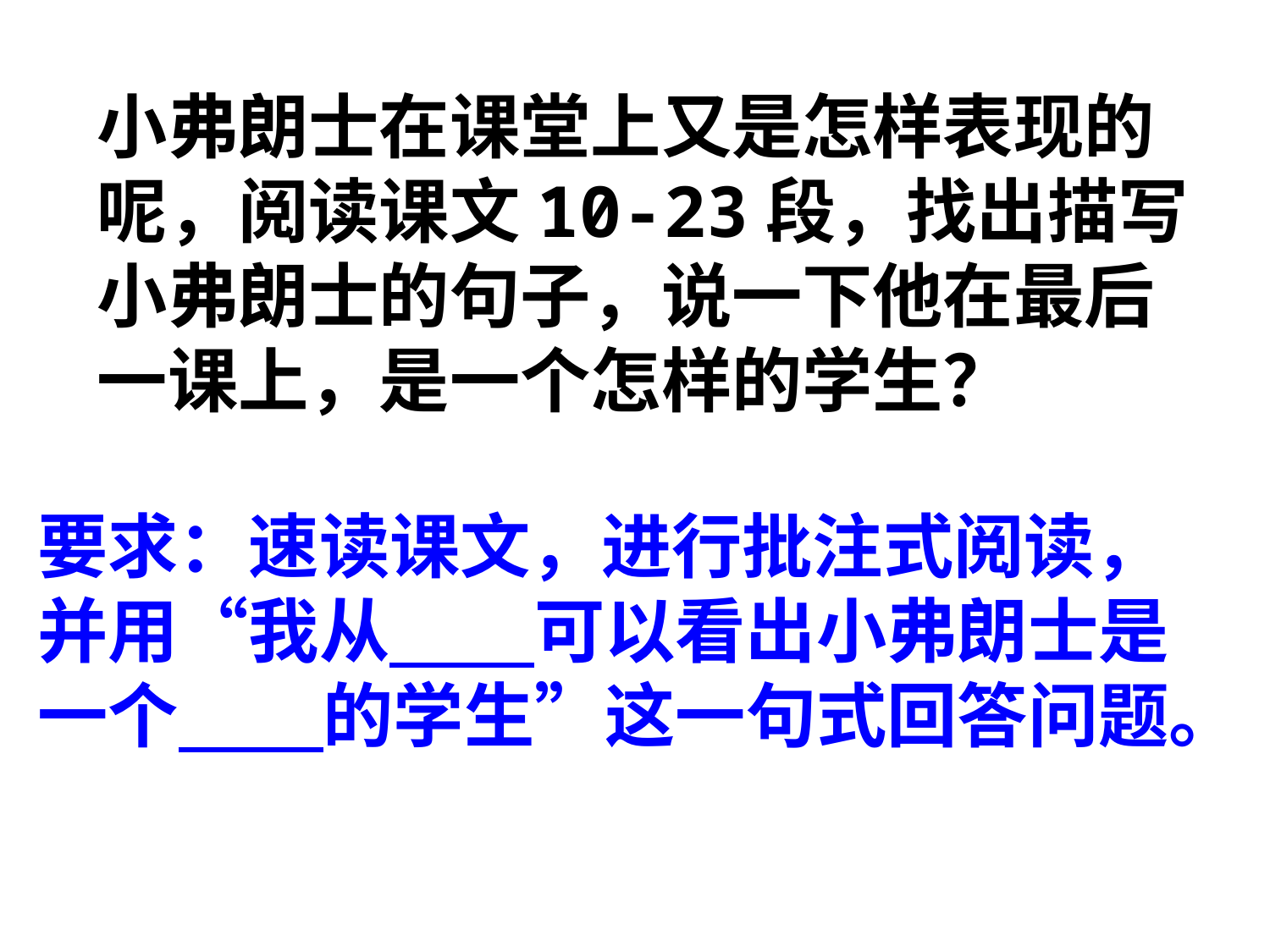

小弗朗士在课堂上又是怎样表现的呢，阅读课文10-23段，找出描写小弗朗士的句子，说一下他在最后一课上，是一个怎样的学生？
要求：速读课文，进行批注式阅读，并用“我从         可以看出小弗朗士是一个         的学生”这一句式回答问题。